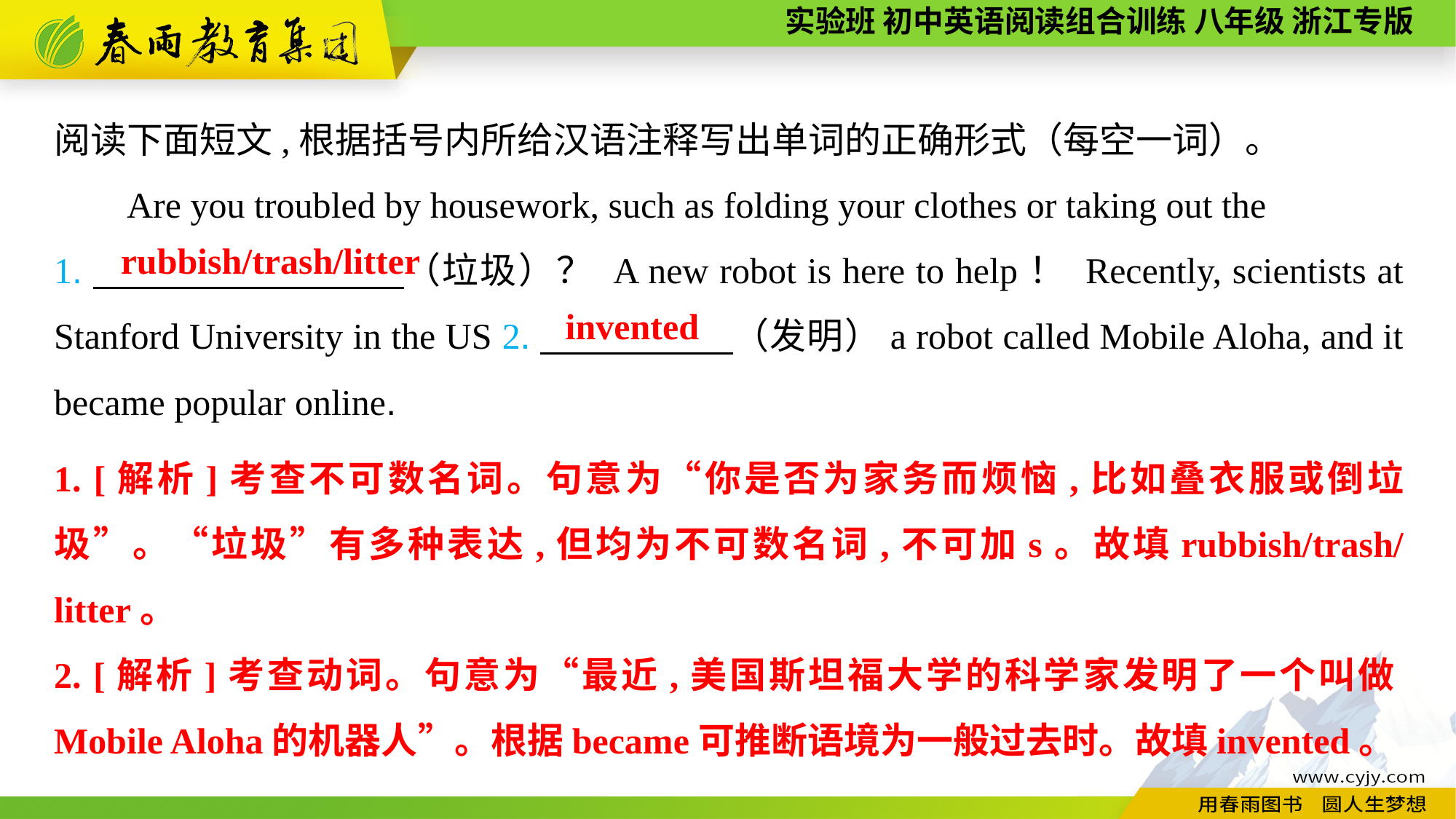

阅读下面短文,根据括号内所给汉语注释写出单词的正确形式（每空一词）。
Are you troubled by housework, such as folding your clothes or taking out the
1.　　                　　（垃圾）？ A new robot is here to help！ Recently, scientists at Stanford University in the US 2.　　　     　（发明）a robot called Mobile Aloha, and it became popular online.
rubbish/trash/litter
invented
1. [解析]考查不可数名词。句意为“你是否为家务而烦恼,比如叠衣服或倒垃圾”。“垃圾”有多种表达,但均为不可数名词,不可加s。故填rubbish/trash/litter。
2. [解析]考查动词。句意为“最近,美国斯坦福大学的科学家发明了一个叫做Mobile Aloha的机器人”。根据became可推断语境为一般过去时。故填invented。